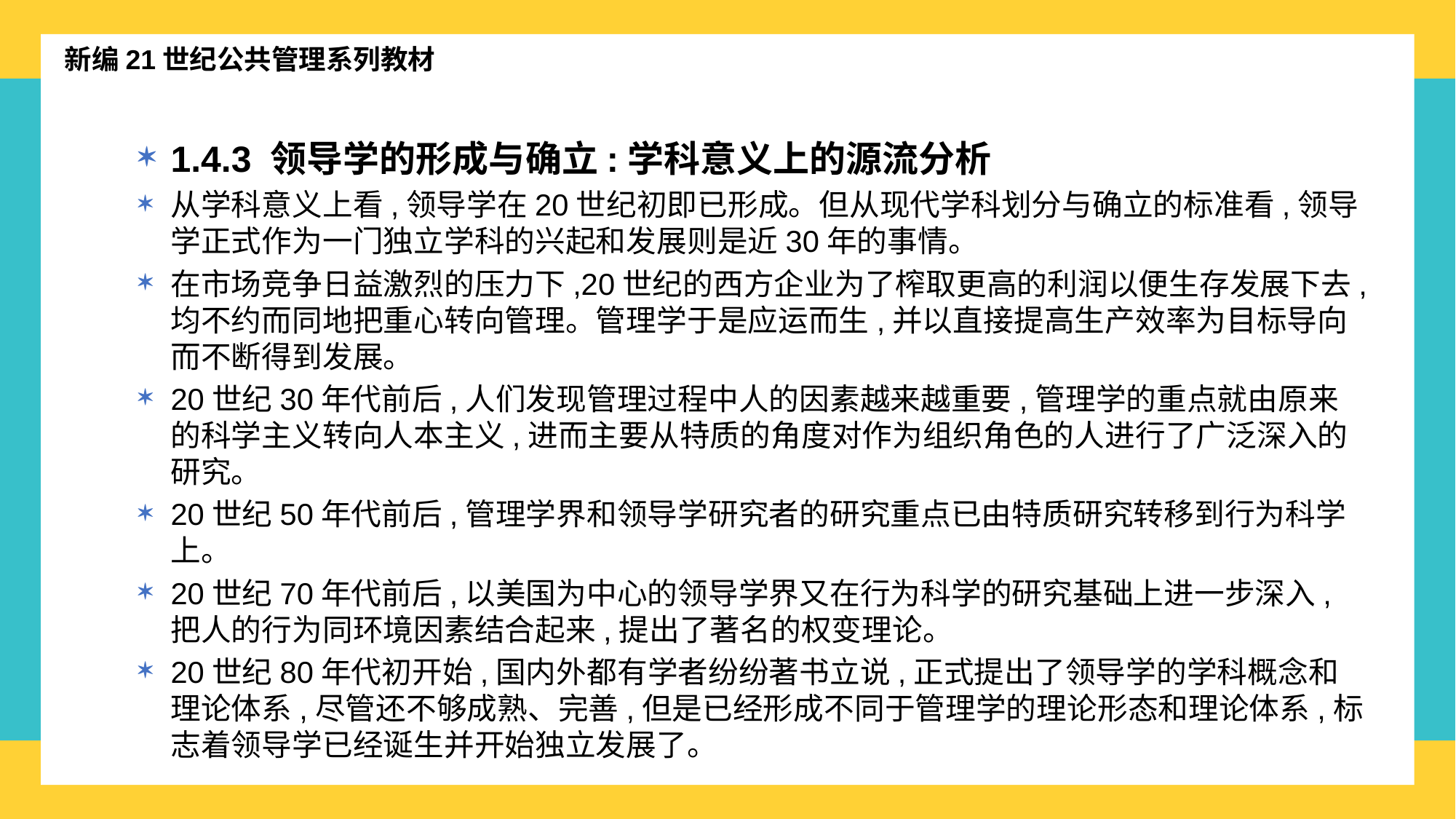

新编21世纪公共管理系列教材
1.4.3 领导学的形成与确立:学科意义上的源流分析
从学科意义上看,领导学在20世纪初即已形成。但从现代学科划分与确立的标准看,领导学正式作为一门独立学科的兴起和发展则是近30年的事情。
在市场竞争日益激烈的压力下,20世纪的西方企业为了榨取更高的利润以便生存发展下去,均不约而同地把重心转向管理。管理学于是应运而生,并以直接提高生产效率为目标导向而不断得到发展。
20世纪30年代前后,人们发现管理过程中人的因素越来越重要,管理学的重点就由原来的科学主义转向人本主义,进而主要从特质的角度对作为组织角色的人进行了广泛深入的研究。
20世纪50年代前后,管理学界和领导学研究者的研究重点已由特质研究转移到行为科学上。
20世纪70年代前后,以美国为中心的领导学界又在行为科学的研究基础上进一步深入,把人的行为同环境因素结合起来,提出了著名的权变理论。
20世纪80年代初开始,国内外都有学者纷纷著书立说,正式提出了领导学的学科概念和理论体系,尽管还不够成熟、完善,但是已经形成不同于管理学的理论形态和理论体系,标志着领导学已经诞生并开始独立发展了。